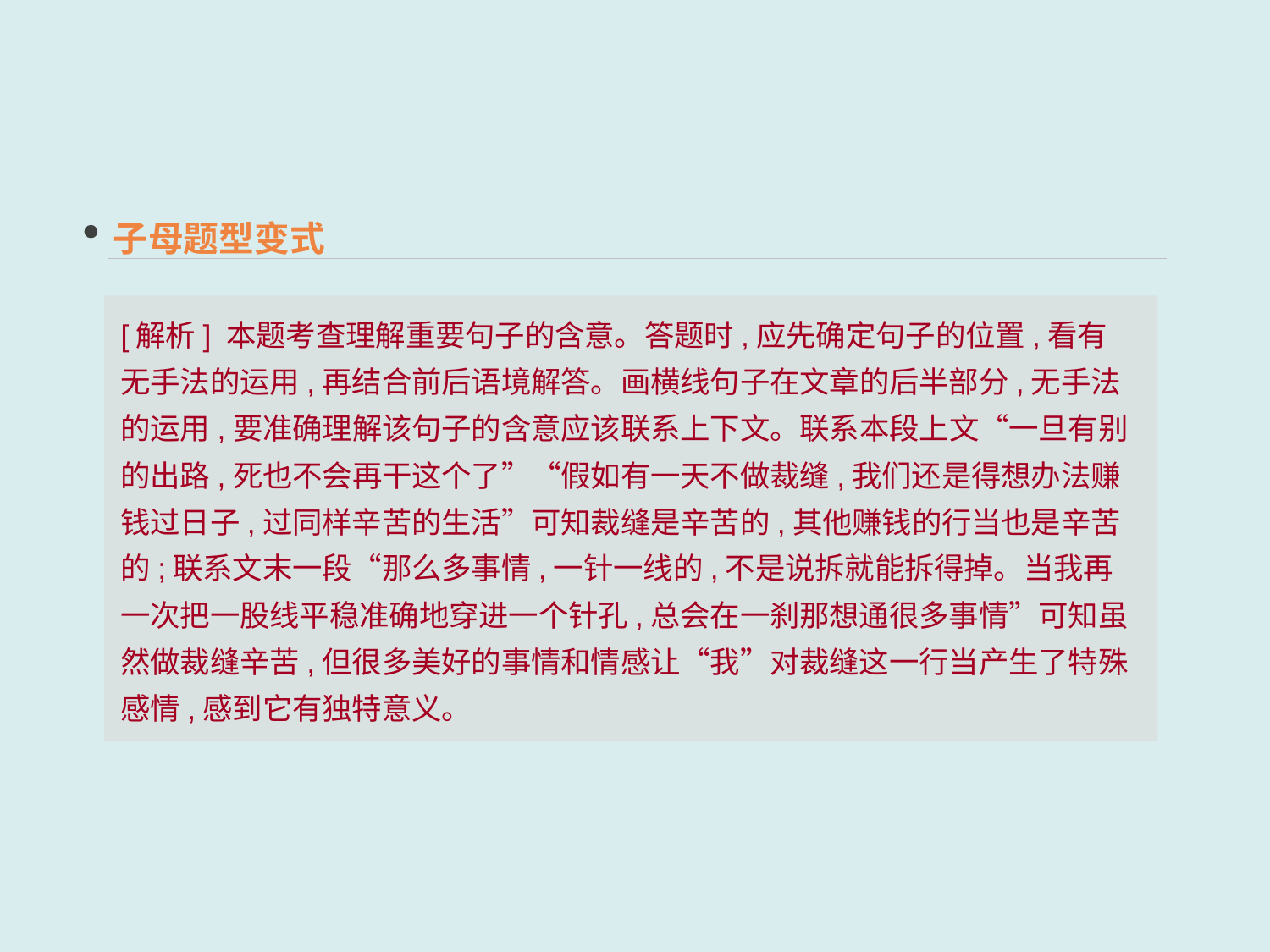

子母题型变式

[解析] 本题考查理解重要句子的含意。答题时,应先确定句子的位置,看有无手法的运用,再结合前后语境解答。画横线句子在文章的后半部分,无手法的运用,要准确理解该句子的含意应该联系上下文。联系本段上文“一旦有别的出路,死也不会再干这个了”“假如有一天不做裁缝,我们还是得想办法赚钱过日子,过同样辛苦的生活”可知裁缝是辛苦的,其他赚钱的行当也是辛苦的;联系文末一段“那么多事情,一针一线的,不是说拆就能拆得掉。当我再一次把一股线平稳准确地穿进一个针孔,总会在一刹那想通很多事情”可知虽然做裁缝辛苦,但很多美好的事情和情感让“我”对裁缝这一行当产生了特殊感情,感到它有独特意义。